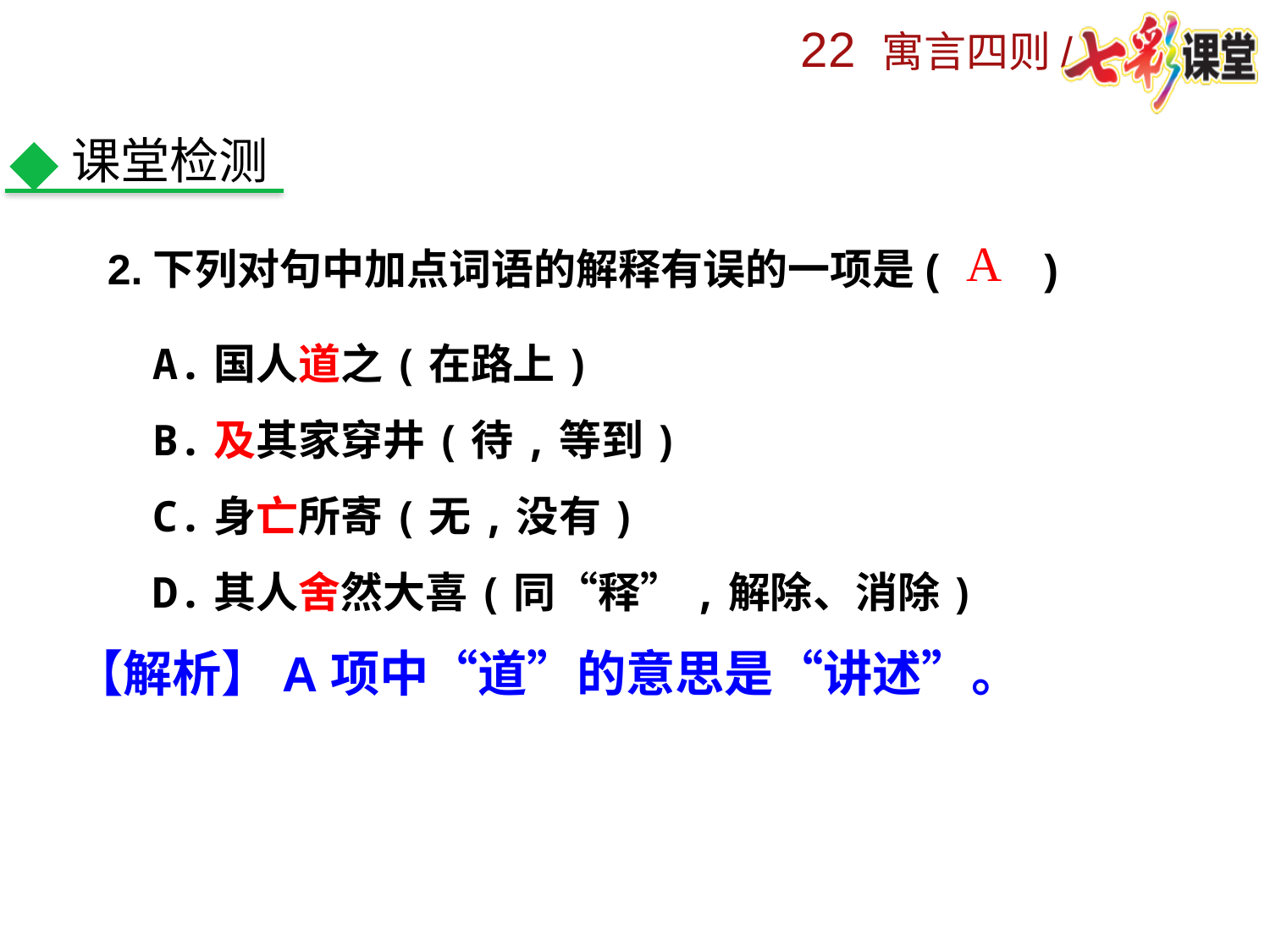

课堂检测

A
2.下列对句中加点词语的解释有误的一项是(　　)
A.国人道之(在路上)
B.及其家穿井(待,等到)
C.身亡所寄(无,没有)
D.其人舍然大喜(同“释”,解除、消除)
【解析】A项中“道”的意思是“讲述”。